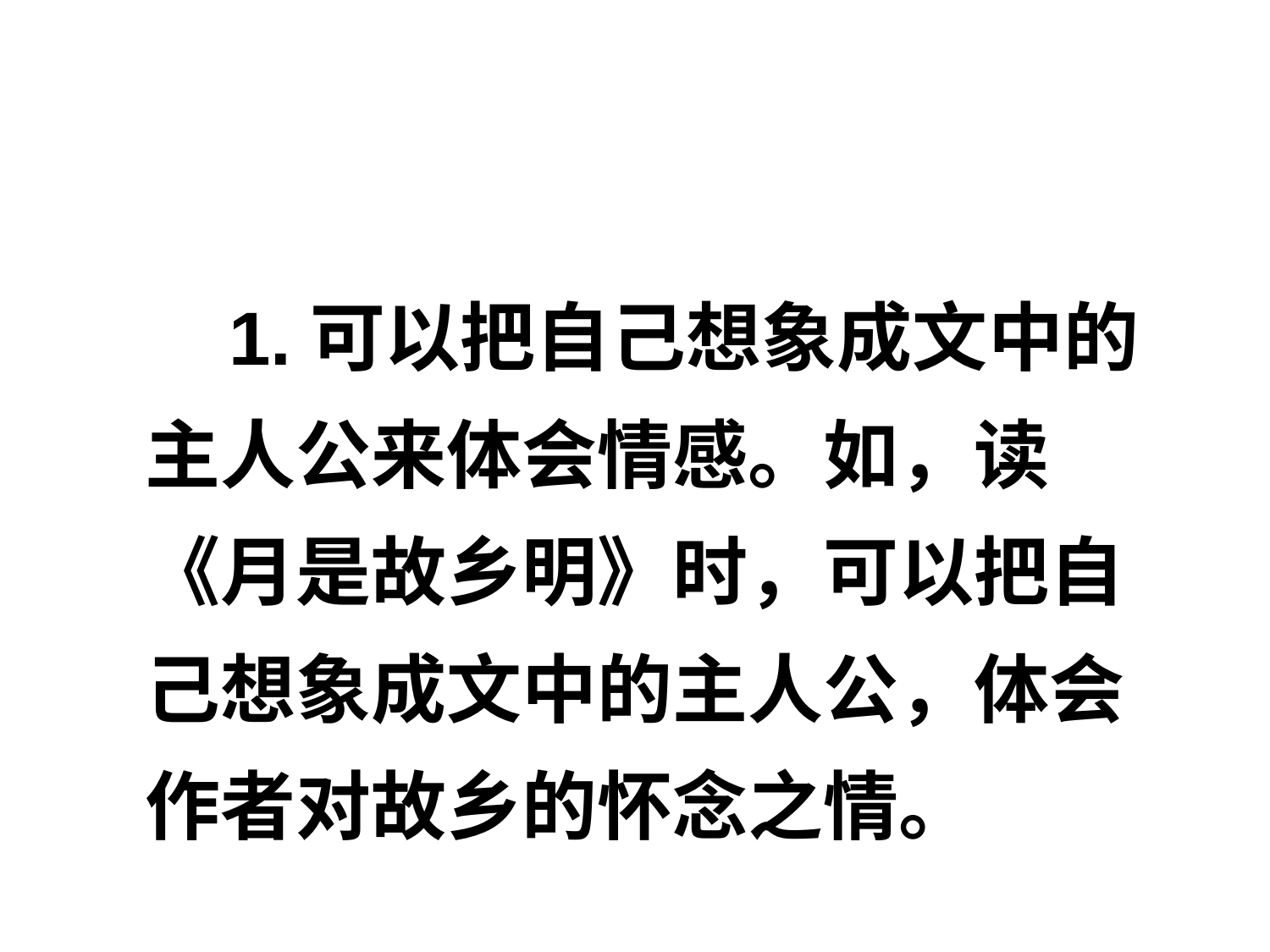

1.可以把自己想象成文中的主人公来体会情感。如，读《月是故乡明》时，可以把自己想象成文中的主人公，体会作者对故乡的怀念之情。